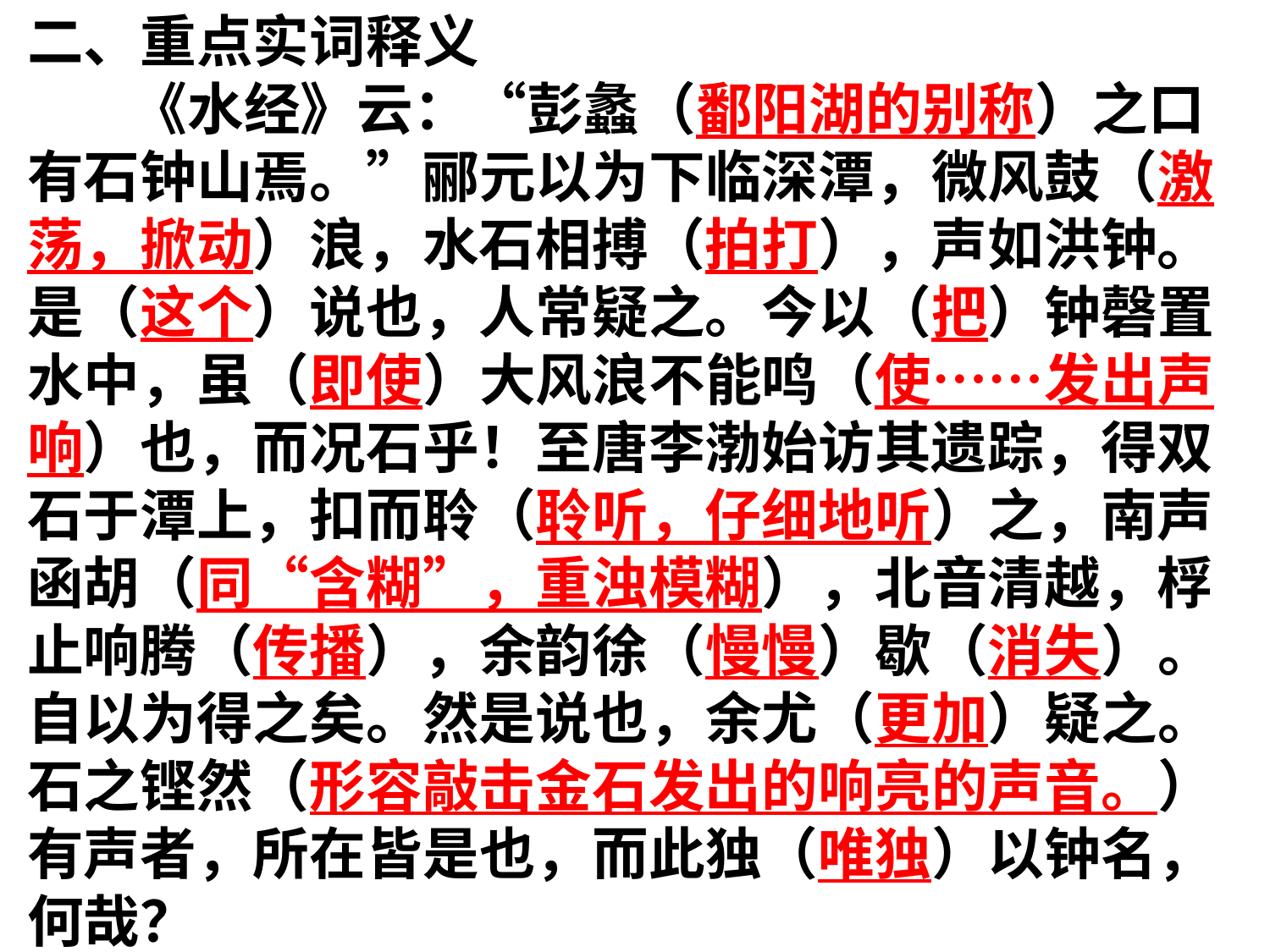

二、重点实词释义
       《水经》云：“彭蠡（鄱阳湖的别称）之口有石钟山焉。”郦元以为下临深潭，微风鼓（激荡，掀动）浪，水石相搏（拍打），声如洪钟。是（这个）说也，人常疑之。今以（把）钟磬置水中，虽（即使）大风浪不能鸣（使……发出声响）也，而况石乎！至唐李渤始访其遗踪，得双石于潭上，扣而聆（聆听，仔细地听）之，南声函胡（同“含糊”，重浊模糊），北音清越，桴止响腾（传播），余韵徐（慢慢）歇（消失）。自以为得之矣。然是说也，余尤（更加）疑之。石之铿然（形容敲击金石发出的响亮的声音。）有声者，所在皆是也，而此独（唯独）以钟名，何哉？